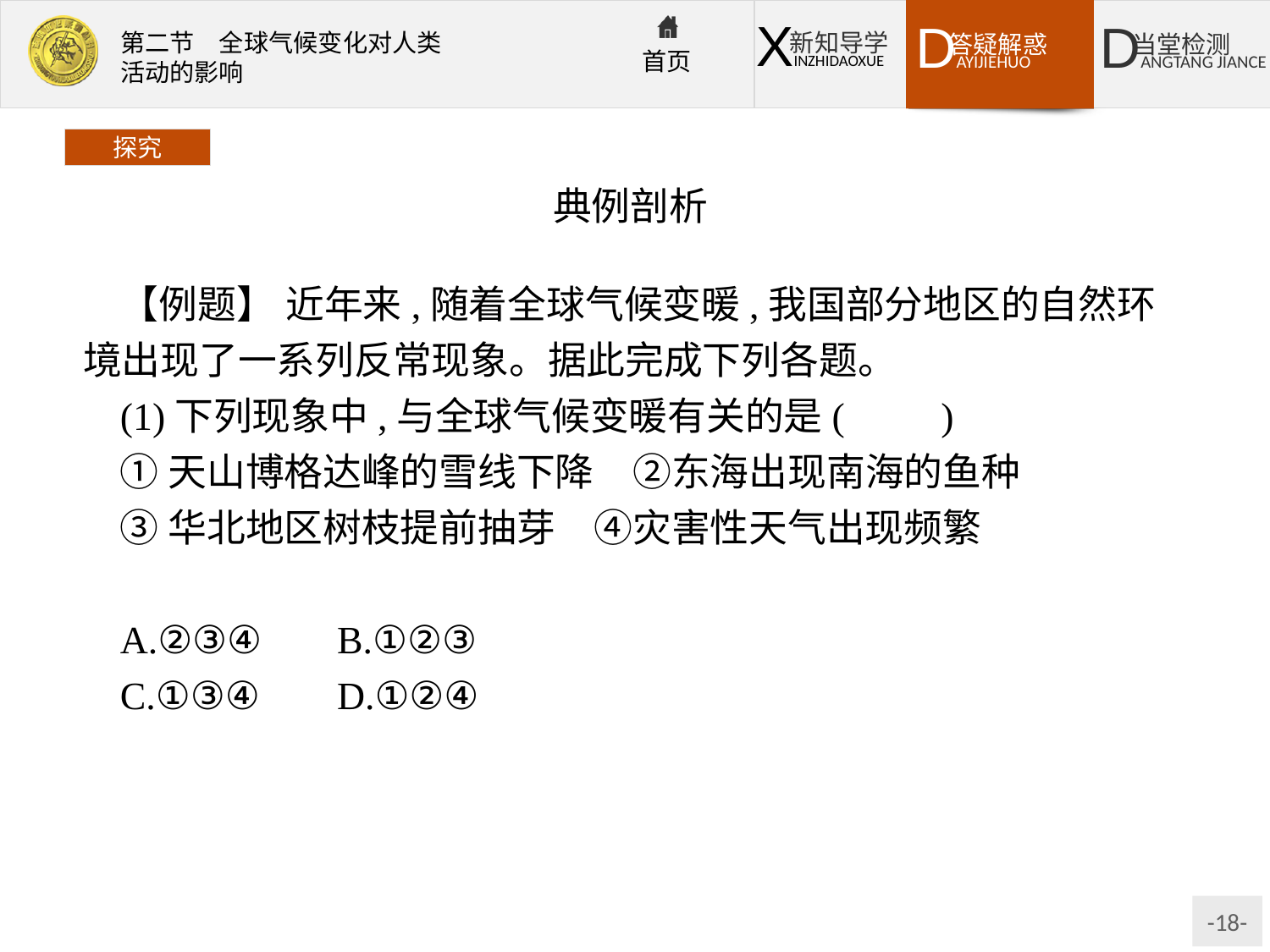

探究
典例剖析
【例题】 近年来,随着全球气候变暖,我国部分地区的自然环境出现了一系列反常现象。据此完成下列各题。
(1)下列现象中,与全球气候变暖有关的是(　　)
①天山博格达峰的雪线下降　②东海出现南海的鱼种
③华北地区树枝提前抽芽　④灾害性天气出现频繁

A.②③④	B.①②③
C.①③④	D.①②④